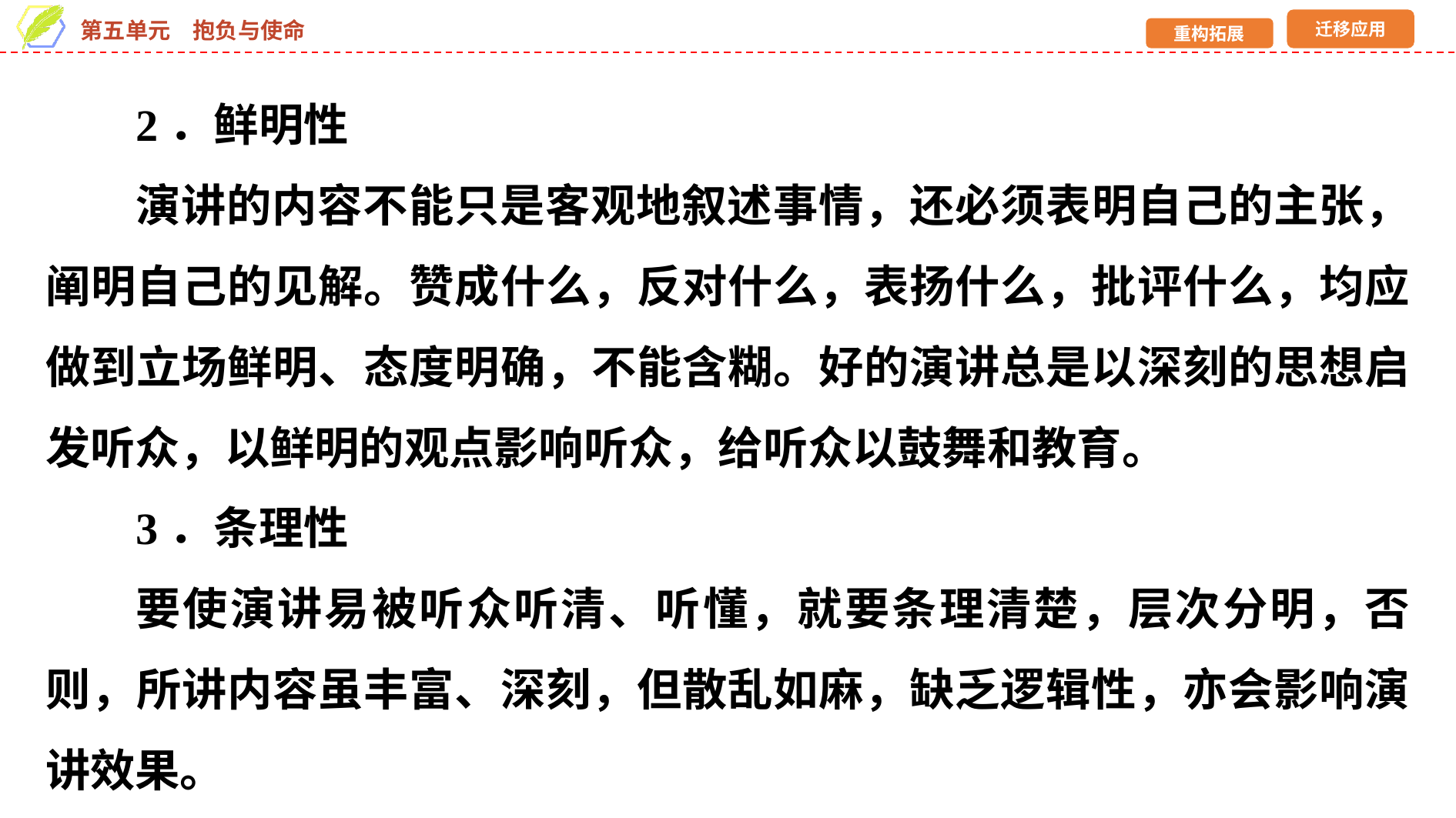

2．鲜明性
演讲的内容不能只是客观地叙述事情，还必须表明自己的主张，阐明自己的见解。赞成什么，反对什么，表扬什么，批评什么，均应做到立场鲜明、态度明确，不能含糊。好的演讲总是以深刻的思想启发听众，以鲜明的观点影响听众，给听众以鼓舞和教育。
3．条理性
要使演讲易被听众听清、听懂，就要条理清楚，层次分明，否则，所讲内容虽丰富、深刻，但散乱如麻，缺乏逻辑性，亦会影响演讲效果。